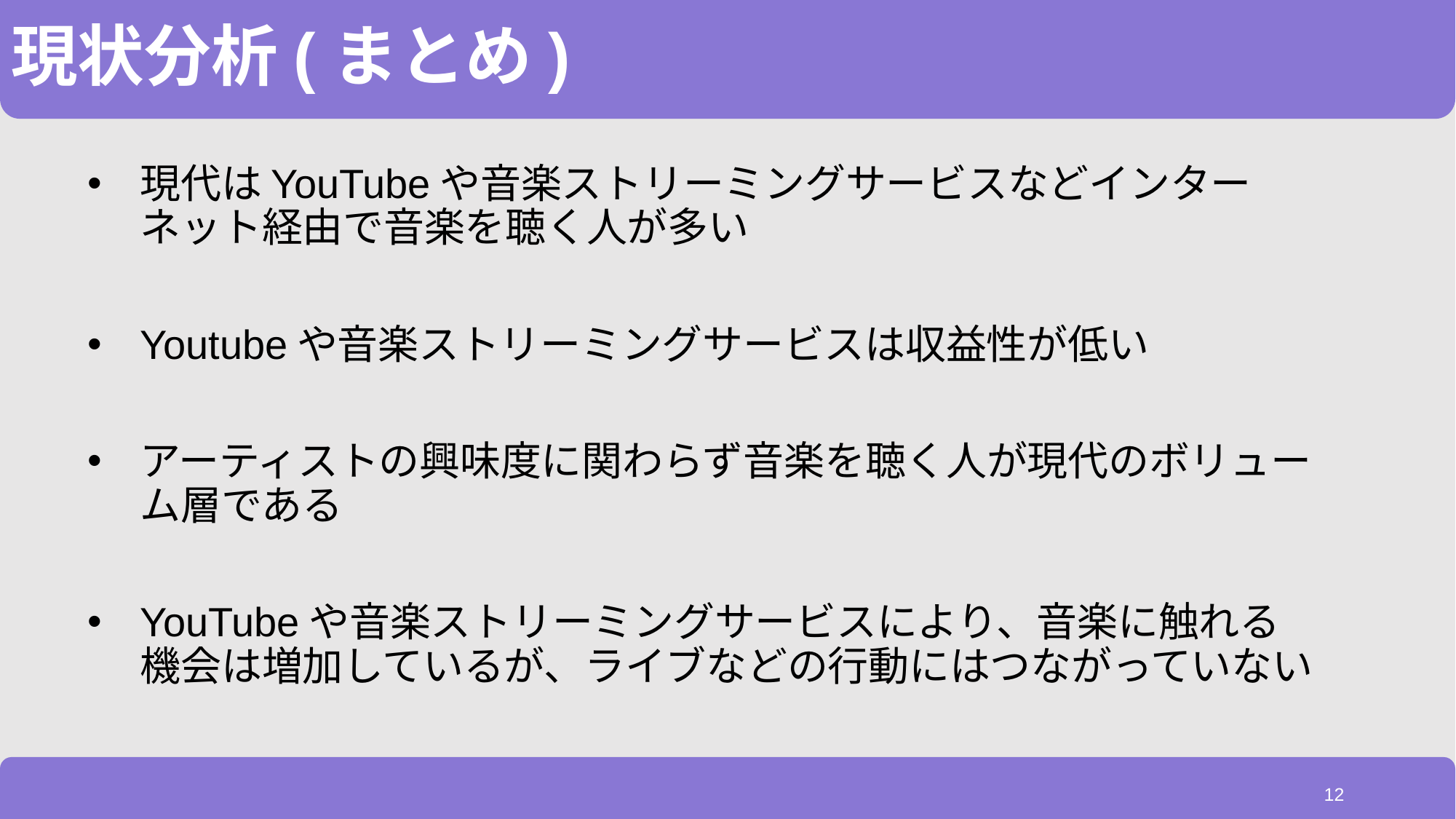

# 現状分析(まとめ)
現代はYouTubeや音楽ストリーミングサービスなどインターネット経由で音楽を聴く人が多い

Youtubeや音楽ストリーミングサービスは収益性が低い

アーティストの興味度に関わらず音楽を聴く人が現代のボリューム層である

YouTubeや音楽ストリーミングサービスにより、音楽に触れる機会は増加しているが、ライブなどの行動にはつながっていない

12